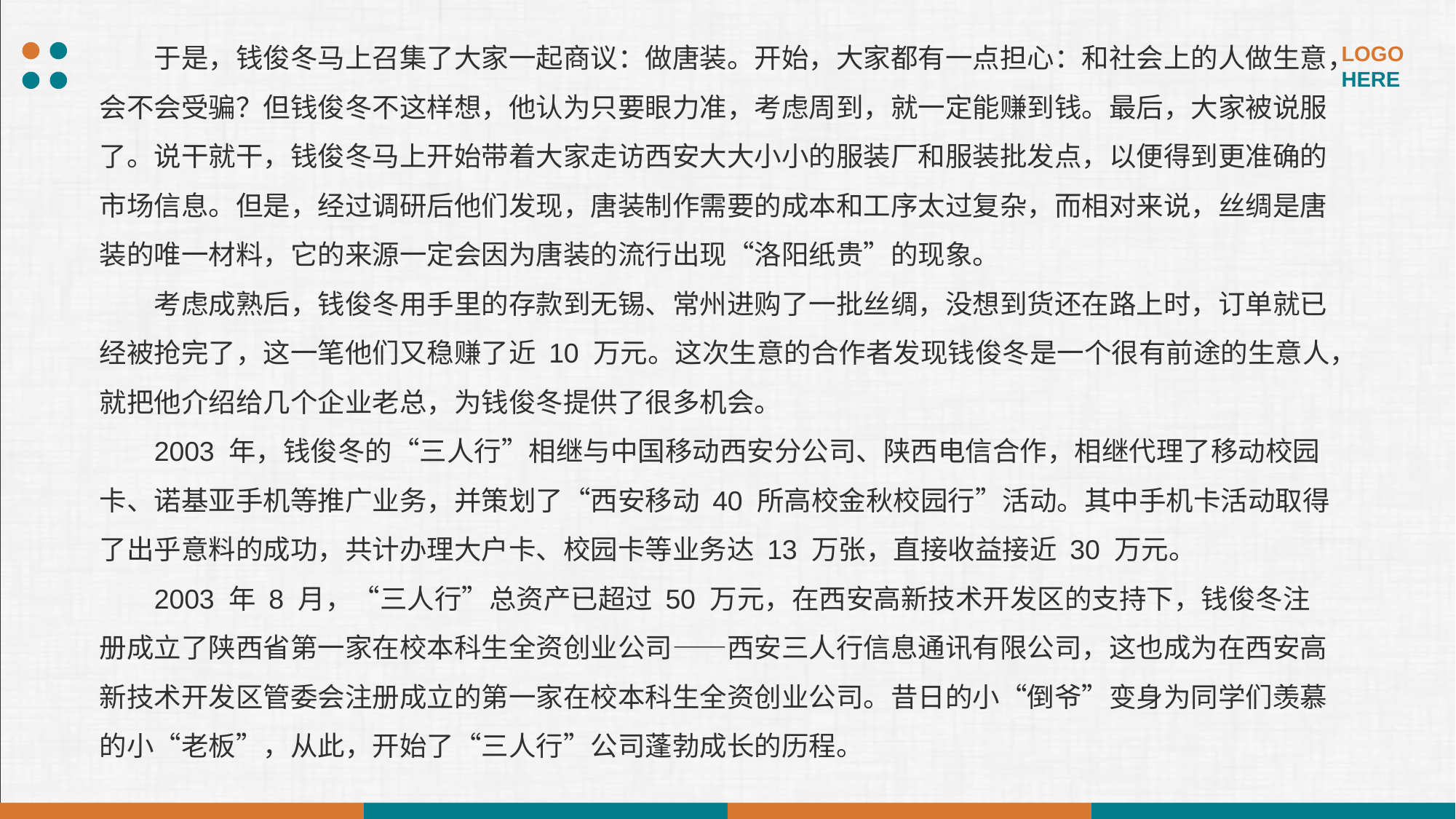

于是，钱俊冬马上召集了大家一起商议：做唐装。开始，大家都有一点担心：和社会上的人做生意，会不会受骗？但钱俊冬不这样想，他认为只要眼力准，考虑周到，就一定能赚到钱。最后，大家被说服了。说干就干，钱俊冬马上开始带着大家走访西安大大小小的服装厂和服装批发点，以便得到更准确的市场信息。但是，经过调研后他们发现，唐装制作需要的成本和工序太过复杂，而相对来说，丝绸是唐装的唯一材料，它的来源一定会因为唐装的流行出现“洛阳纸贵”的现象。
考虑成熟后，钱俊冬用手里的存款到无锡、常州进购了一批丝绸，没想到货还在路上时，订单就已经被抢完了，这一笔他们又稳赚了近 10 万元。这次生意的合作者发现钱俊冬是一个很有前途的生意人，就把他介绍给几个企业老总，为钱俊冬提供了很多机会。
2003 年，钱俊冬的“三人行”相继与中国移动西安分公司、陕西电信合作，相继代理了移动校园卡、诺基亚手机等推广业务，并策划了“西安移动 40 所高校金秋校园行”活动。其中手机卡活动取得了出乎意料的成功，共计办理大户卡、校园卡等业务达 13 万张，直接收益接近 30 万元。
2003 年 8 月，“三人行”总资产已超过 50 万元，在西安高新技术开发区的支持下，钱俊冬注册成立了陕西省第一家在校本科生全资创业公司——西安三人行信息通讯有限公司，这也成为在西安高新技术开发区管委会注册成立的第一家在校本科生全资创业公司。昔日的小“倒爷”变身为同学们羡慕的小“老板”，从此，开始了“三人行”公司蓬勃成长的历程。